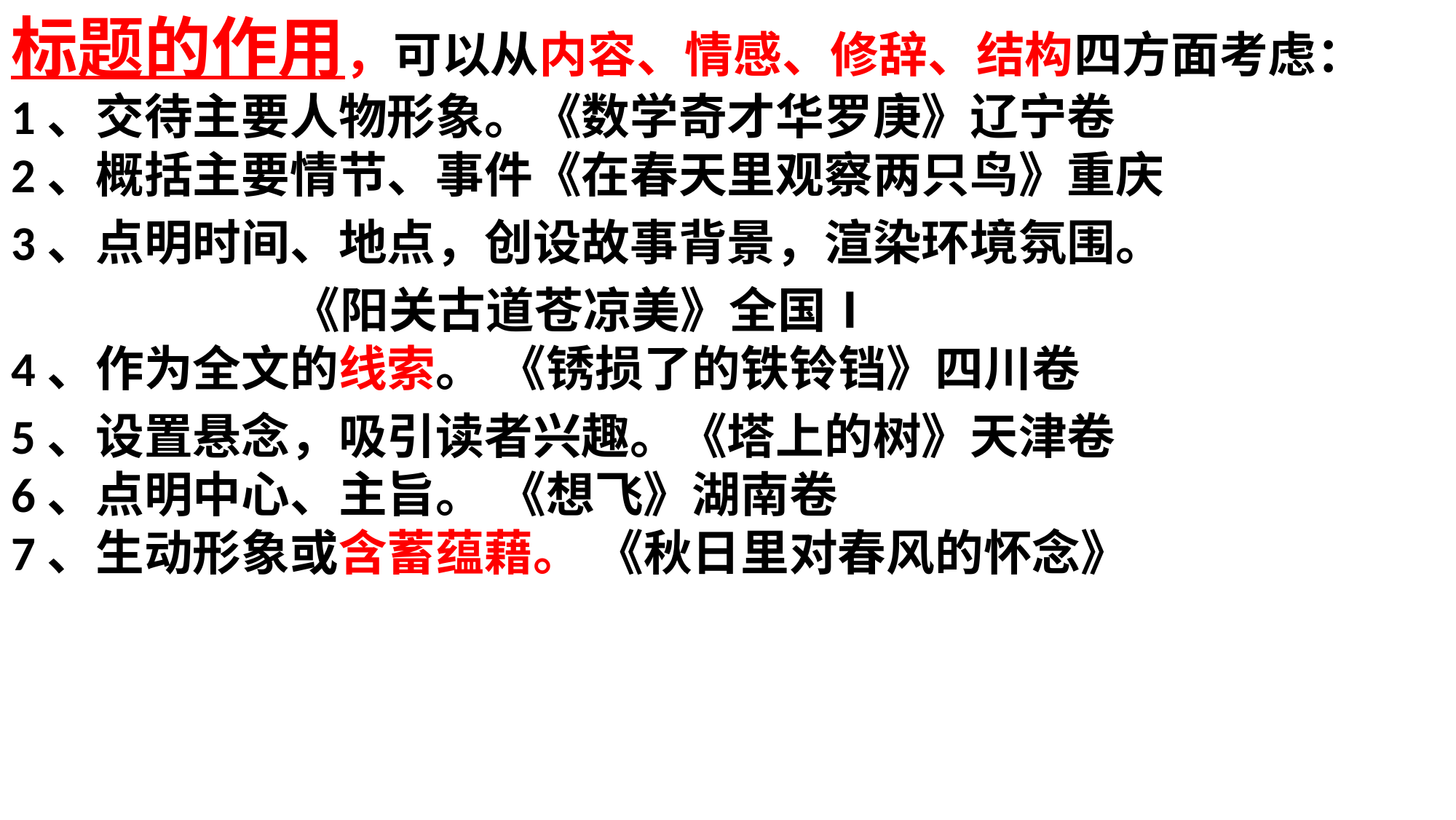

标题的作用，可以从内容、情感、修辞、结构四方面考虑：
1、交待主要人物形象。《数学奇才华罗庚》辽宁卷
2、概括主要情节、事件《在春天里观察两只鸟》重庆
3、点明时间、地点，创设故事背景，渲染环境氛围。
                    《阳关古道苍凉美》全国Ⅰ
4、作为全文的线索。 《锈损了的铁铃铛》四川卷
5、设置悬念，吸引读者兴趣。《塔上的树》天津卷
6、点明中心、主旨。 《想飞》湖南卷
7、生动形象或含蓄蕴藉。 《秋日里对春风的怀念》